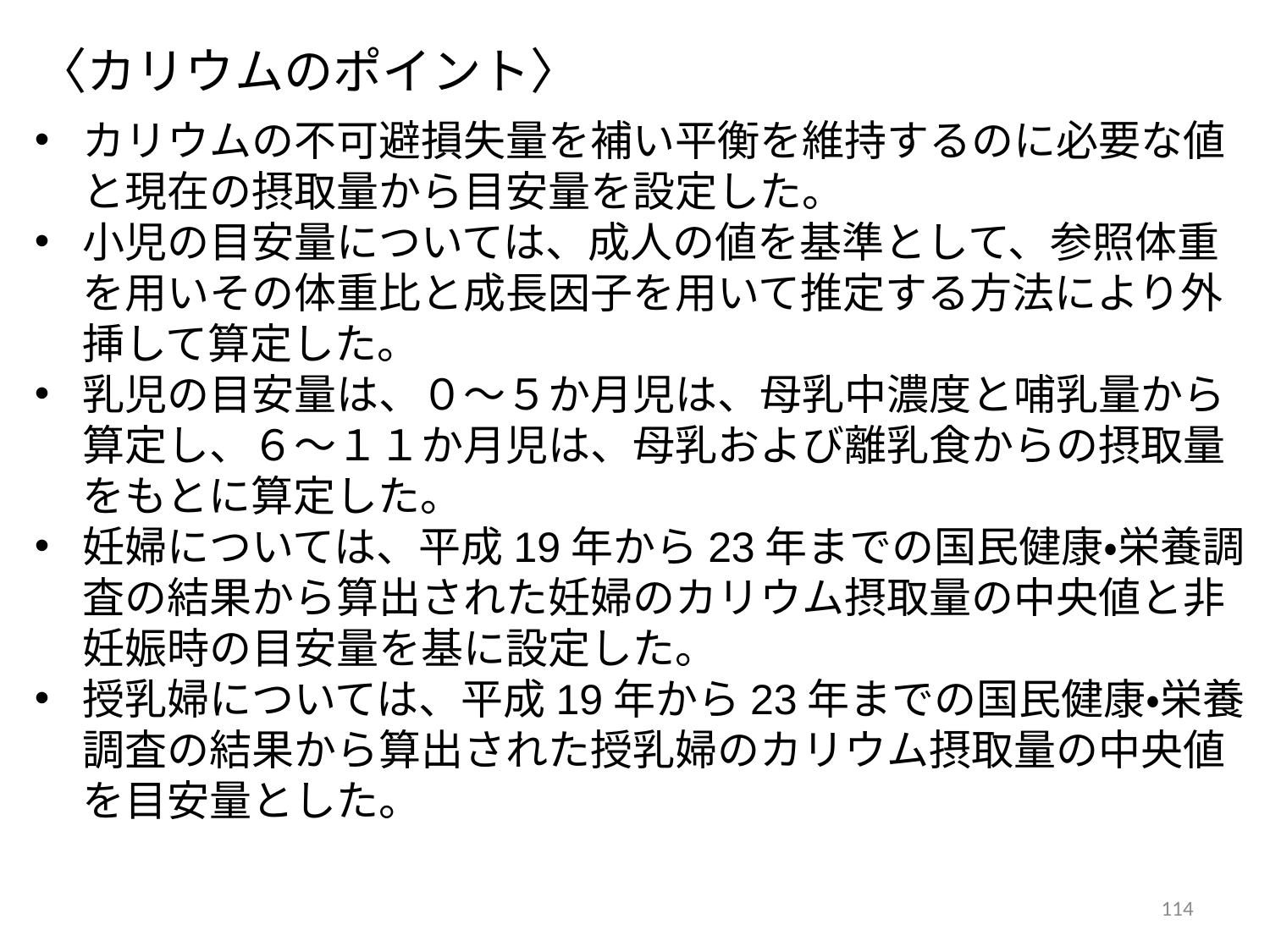

〈カリウムのポイント〉

カリウムの不可避損失量を補い平衡を維持するのに必要な値と現在の摂取量から目安量を設定した。
小児の目安量については、成人の値を基準として、参照体重を用いその体重比と成長因子を用いて推定する方法により外挿して算定した。
乳児の目安量は、０～５か月児は、母乳中濃度と哺乳量から算定し、６～１１か月児は、母乳および離乳食からの摂取量をもとに算定した。
妊婦については、平成19年から23年までの国民健康・栄養調査の結果から算出された妊婦のカリウム摂取量の中央値と非妊娠時の目安量を基に設定した。
授乳婦については、平成19年から23年までの国民健康・栄養調査の結果から算出された授乳婦のカリウム摂取量の中央値を目安量とした。

114